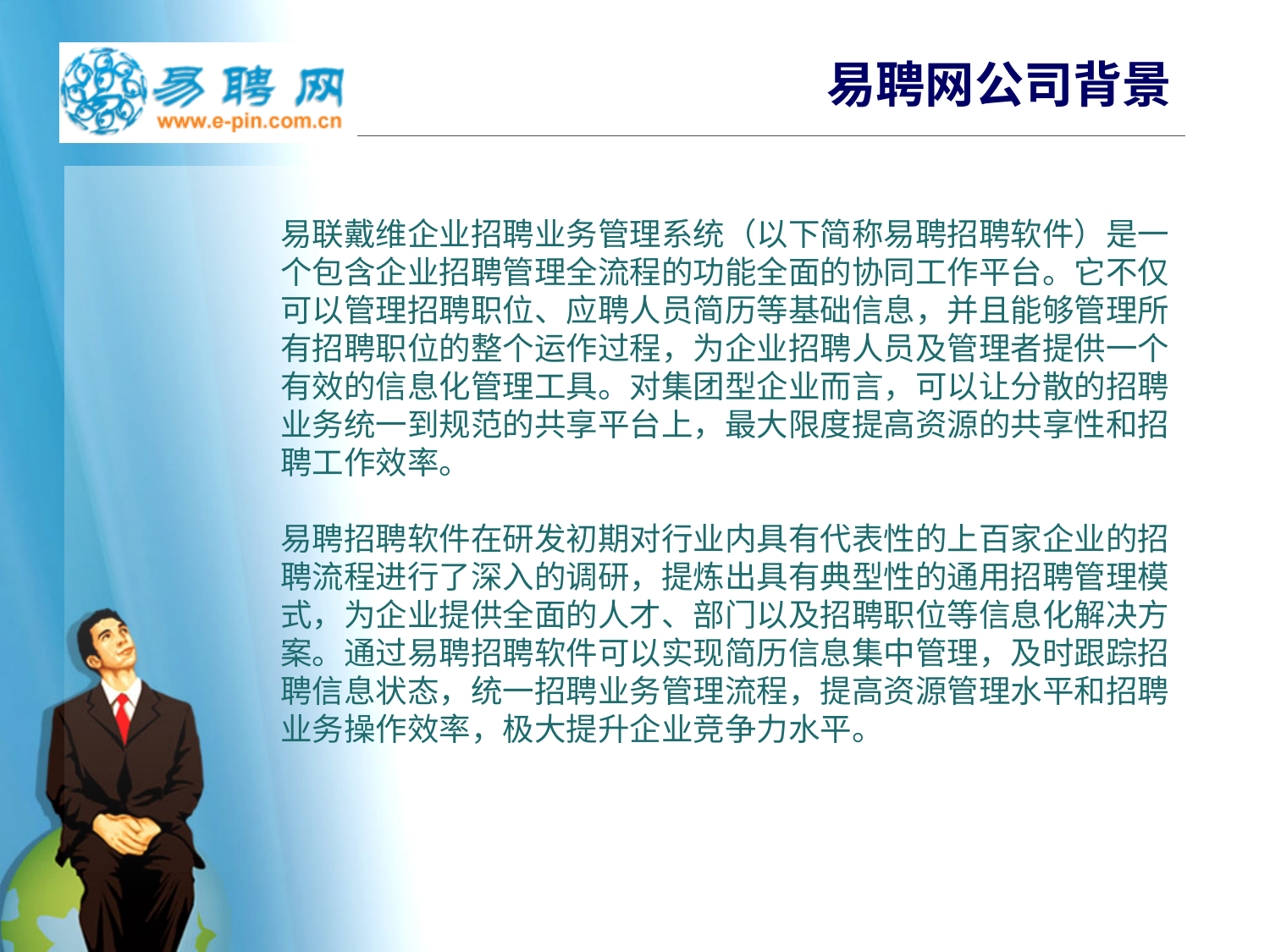

# 易聘网公司背景
易联戴维企业招聘业务管理系统（以下简称易聘招聘软件）是一个包含企业招聘管理全流程的功能全面的协同工作平台。它不仅可以管理招聘职位、应聘人员简历等基础信息，并且能够管理所有招聘职位的整个运作过程，为企业招聘人员及管理者提供一个有效的信息化管理工具。对集团型企业而言，可以让分散的招聘业务统一到规范的共享平台上，最大限度提高资源的共享性和招聘工作效率。

易聘招聘软件在研发初期对行业内具有代表性的上百家企业的招聘流程进行了深入的调研，提炼出具有典型性的通用招聘管理模式，为企业提供全面的人才、部门以及招聘职位等信息化解决方案。通过易聘招聘软件可以实现简历信息集中管理，及时跟踪招聘信息状态，统一招聘业务管理流程，提高资源管理水平和招聘业务操作效率，极大提升企业竞争力水平。